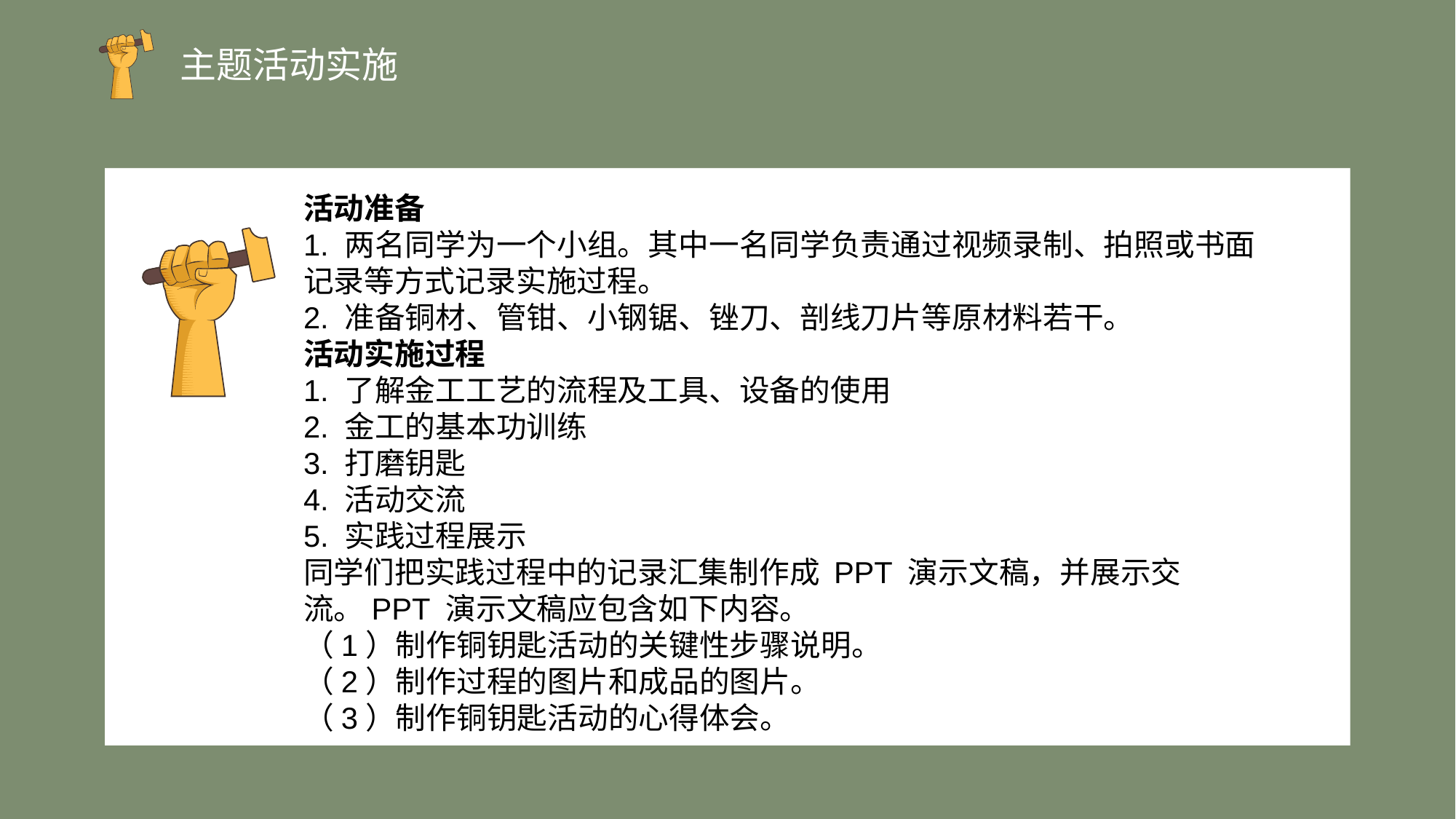

主题活动实施

活动准备
1. 两名同学为一个小组。其中一名同学负责通过视频录制、拍照或书面记录等方式记录实施过程。
2. 准备铜材、管钳、小钢锯、锉刀、剖线刀片等原材料若干。
活动实施过程
1. 了解金工工艺的流程及工具、设备的使用
2. 金工的基本功训练
3. 打磨钥匙
4. 活动交流
5. 实践过程展示
同学们把实践过程中的记录汇集制作成 PPT 演示文稿，并展示交流。PPT 演示文稿应包含如下内容。
（1）制作铜钥匙活动的关键性步骤说明。
（2）制作过程的图片和成品的图片。
（3）制作铜钥匙活动的心得体会。